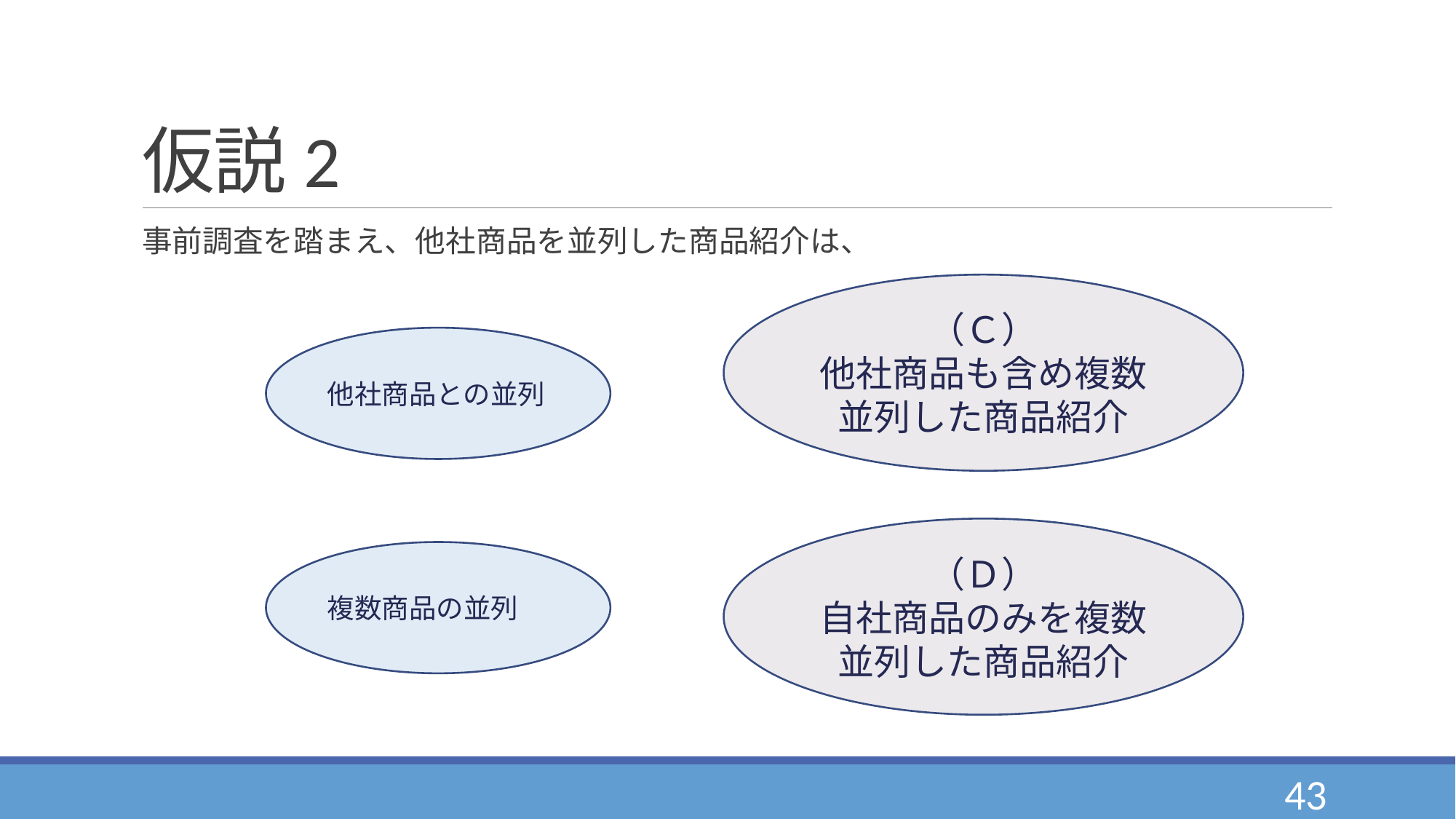

# 仮説2
事前調査を踏まえ、他社商品を並列した商品紹介は、
（Ｃ）
他社商品も含め複数並列した商品紹介
（Ｄ）
自社商品のみを複数並列した商品紹介
他社商品との並列
複数商品の並列
43